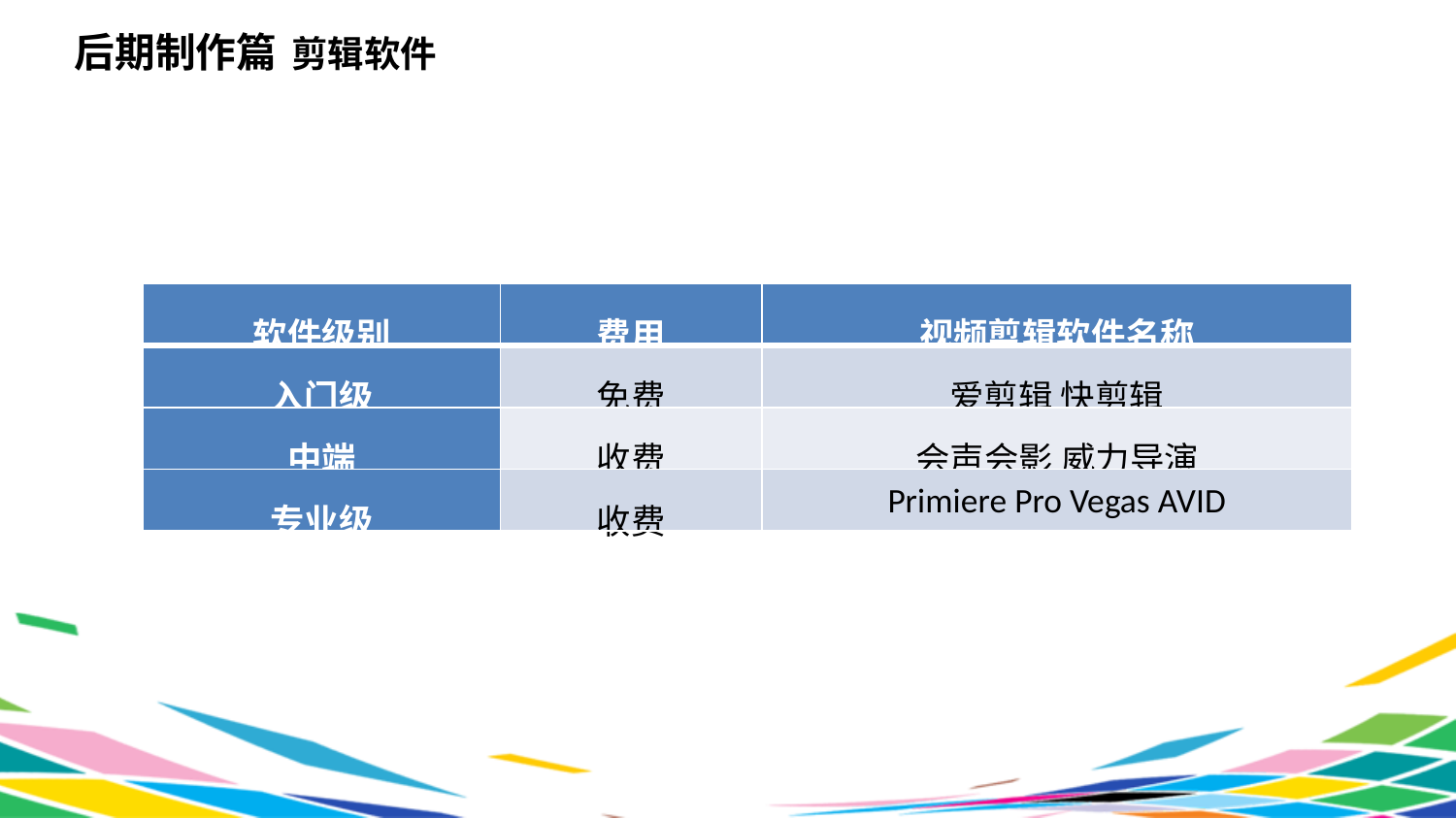

后期制作篇
剪辑软件
| 软件级别 | 费用 | 视频剪辑软件名称 |
| --- | --- | --- |
| 入门级 | 免费 | 爱剪辑 快剪辑 |
| 中端 | 收费 | 会声会影 威力导演 |
| 专业级 | 收费 | Primiere Pro Vegas AVID |